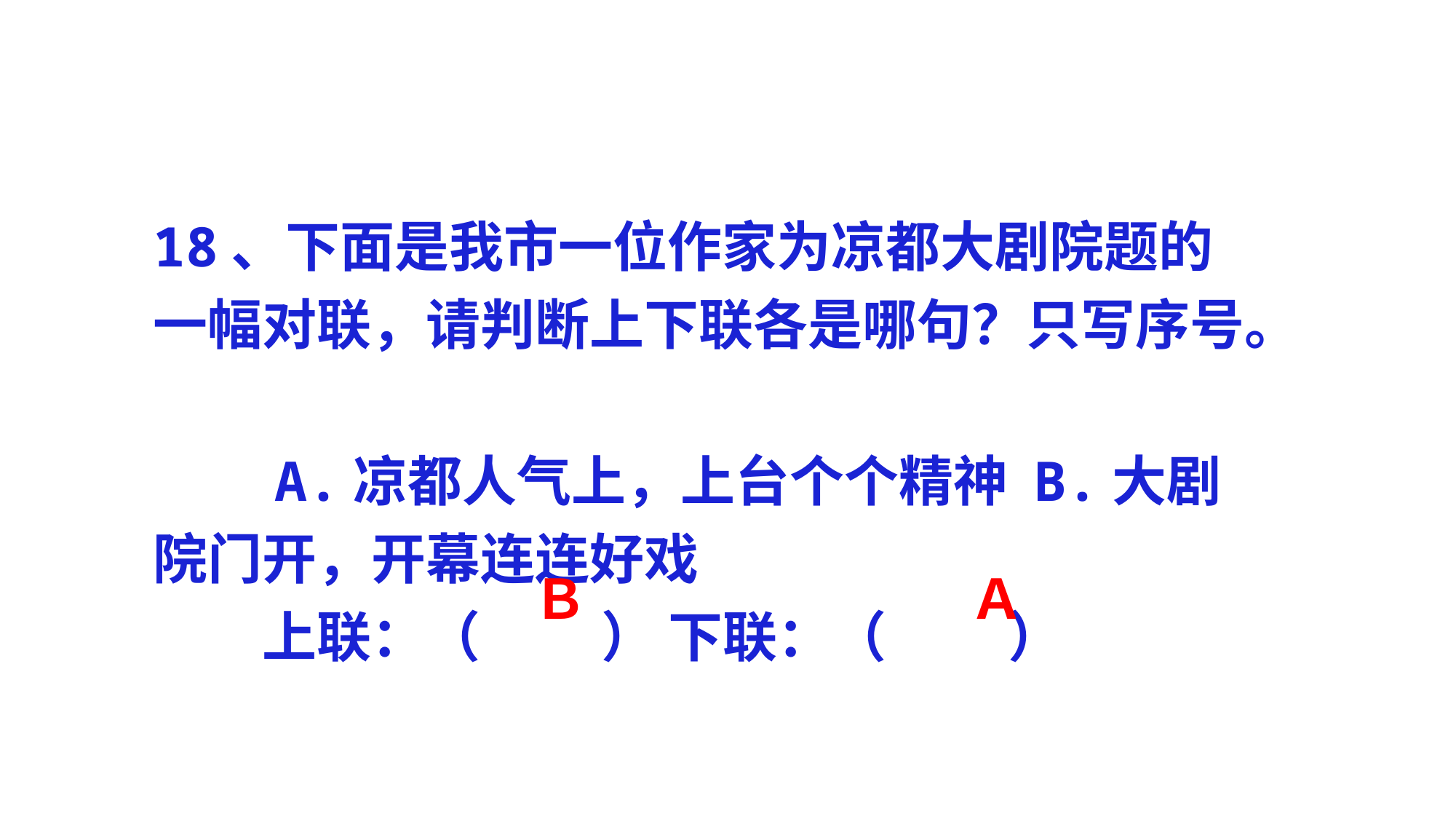

18、下面是我市一位作家为凉都大剧院题的一幅对联，请判断上下联各是哪句？只写序号。
　　A.凉都人气上，上台个个精神 B.大剧院门开，开幕连连好戏
　　上联：（ 　　） 下联：（ 　　）
Ｂ　　　　　　　Ａ